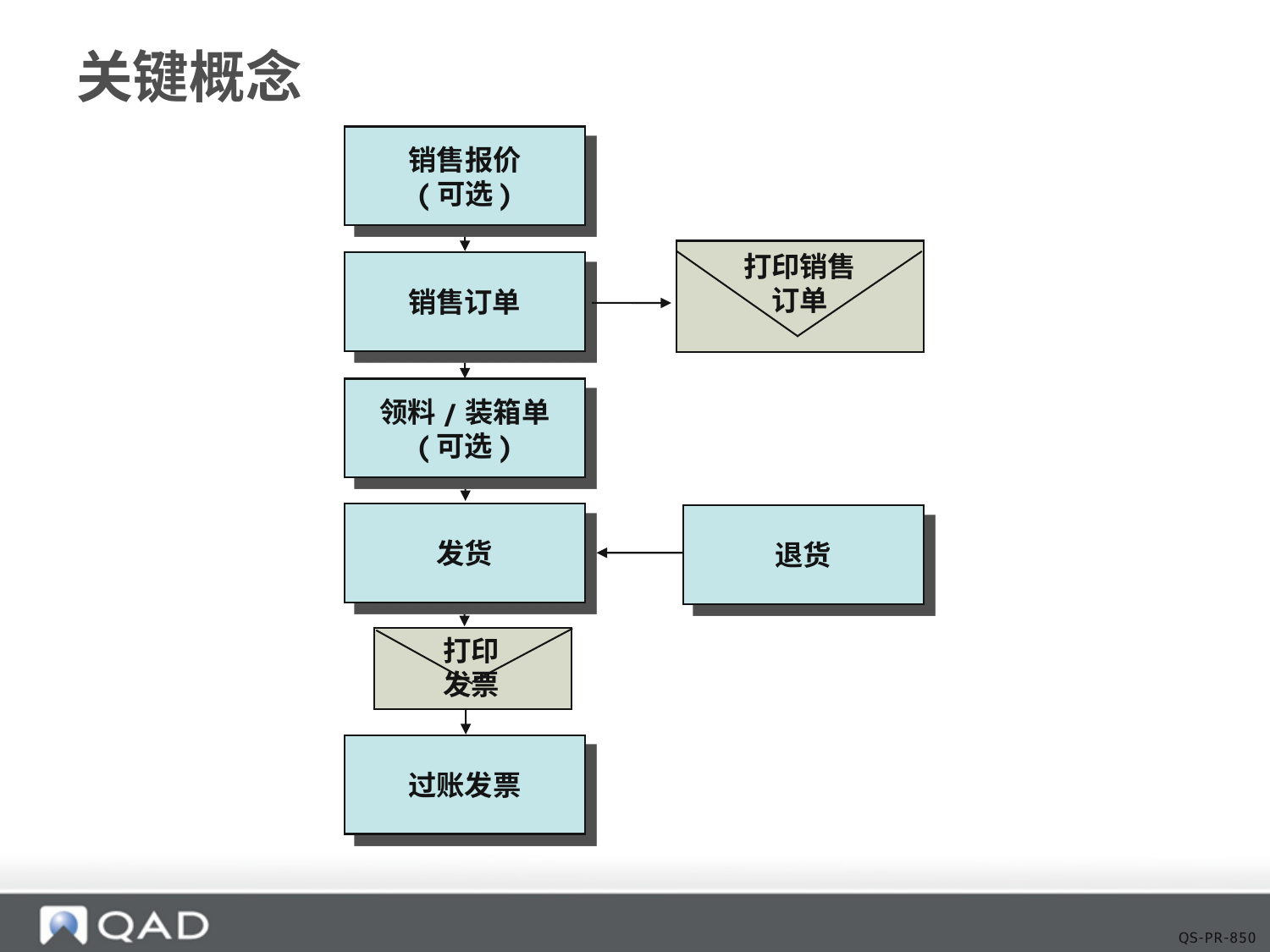

# 关键概念
销售报价
(可选)

打印销售
订单
销售订单

领料/装箱单
(可选)

发货
退货

打印
发票

过账发票
QS-PR-850